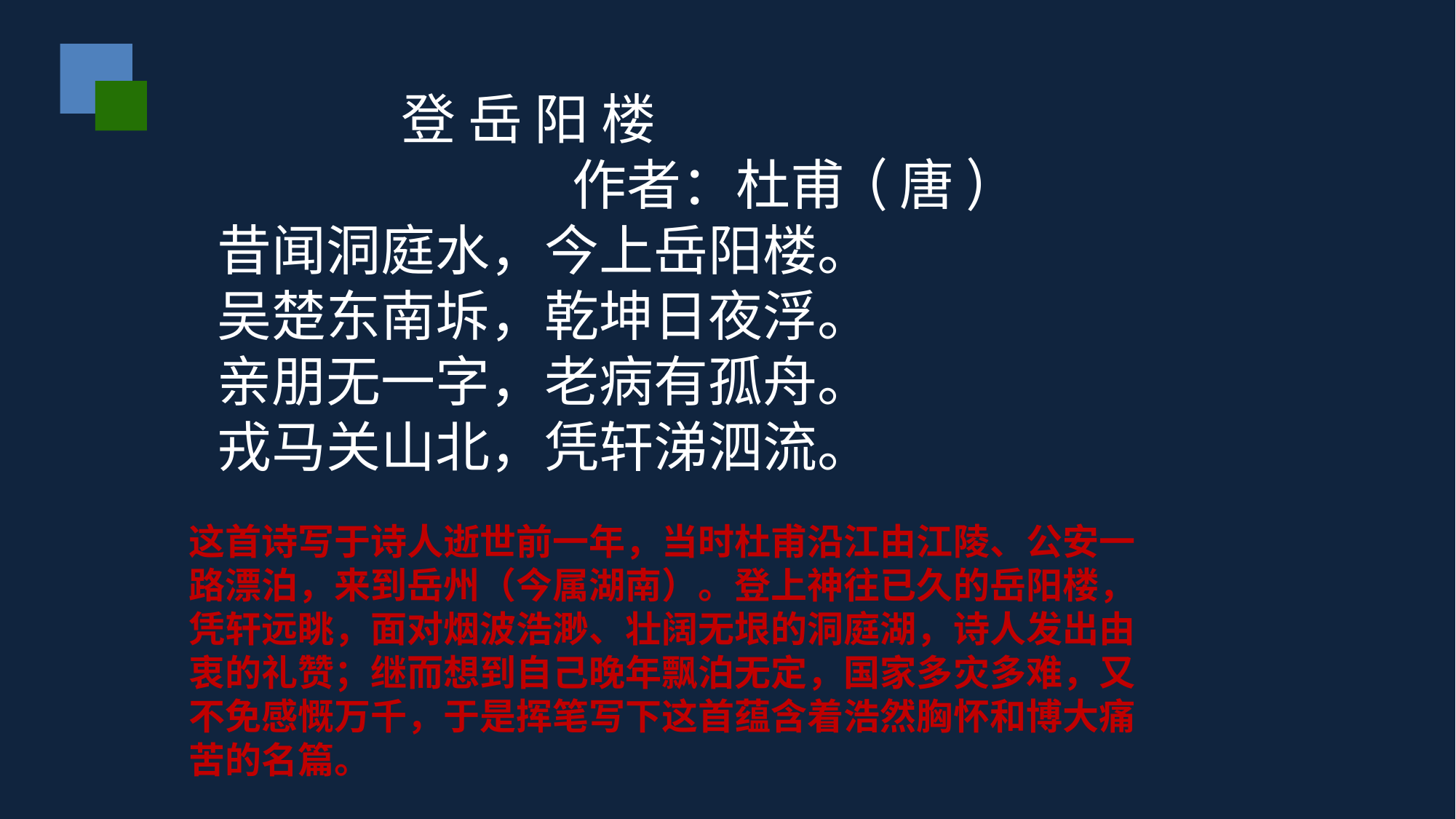

登 岳 阳 楼
                            作者：杜甫 (唐)
昔闻洞庭水，今上岳阳楼。
吴楚东南坼，乾坤日夜浮。
亲朋无一字，老病有孤舟。
戎马关山北，凭轩涕泗流。
这首诗写于诗人逝世前一年，当时杜甫沿江由江陵、公安一路漂泊，来到岳州（今属湖南）。登上神往已久的岳阳楼，凭轩远眺，面对烟波浩渺、壮阔无垠的洞庭湖，诗人发出由衷的礼赞；继而想到自己晚年飘泊无定，国家多灾多难，又不免感慨万千，于是挥笔写下这首蕴含着浩然胸怀和博大痛苦的名篇。